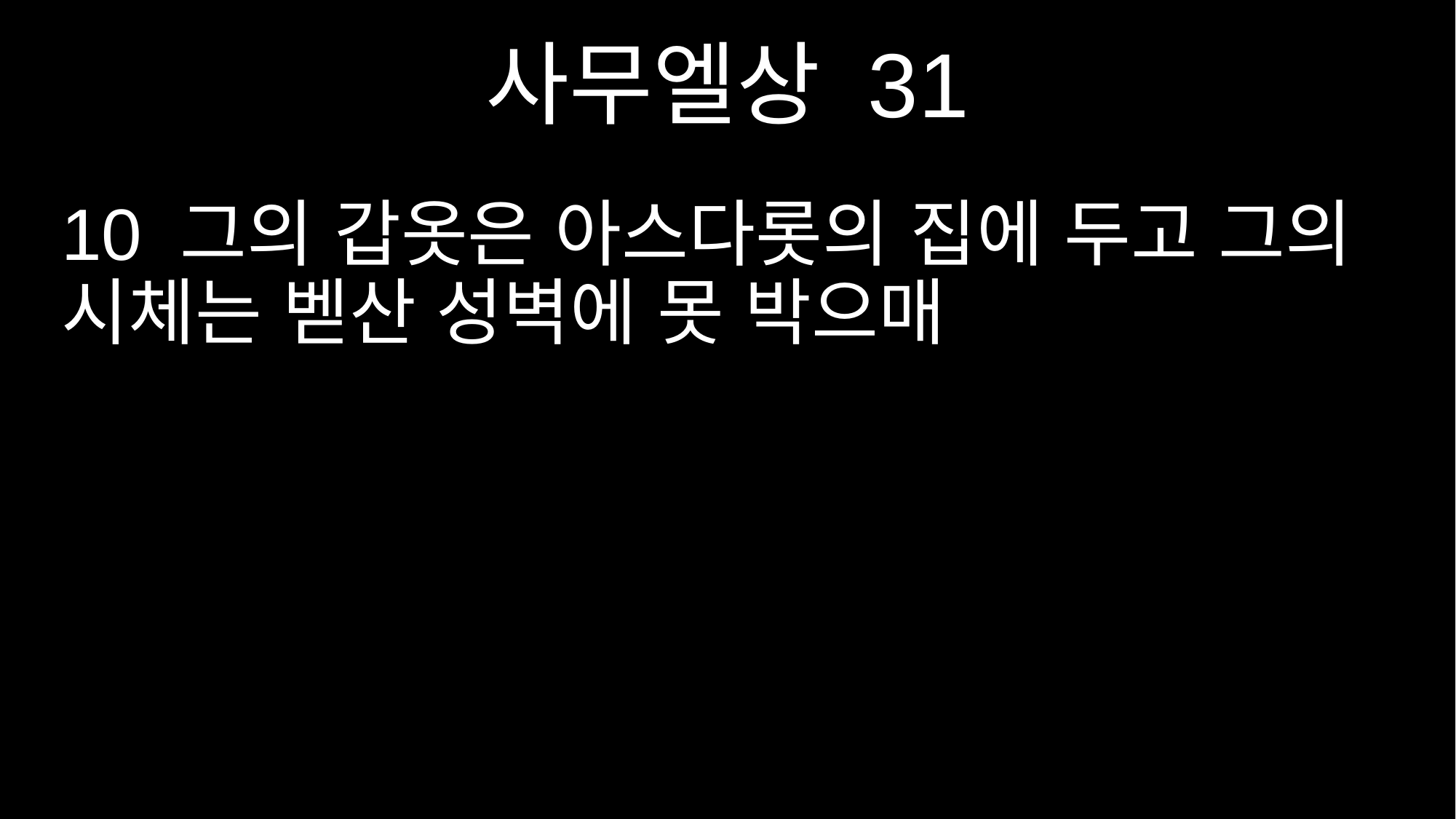

사무엘상 31
10 그의 갑옷은 아스다롯의 집에 두고 그의 시체는 벧산 성벽에 못 박으매